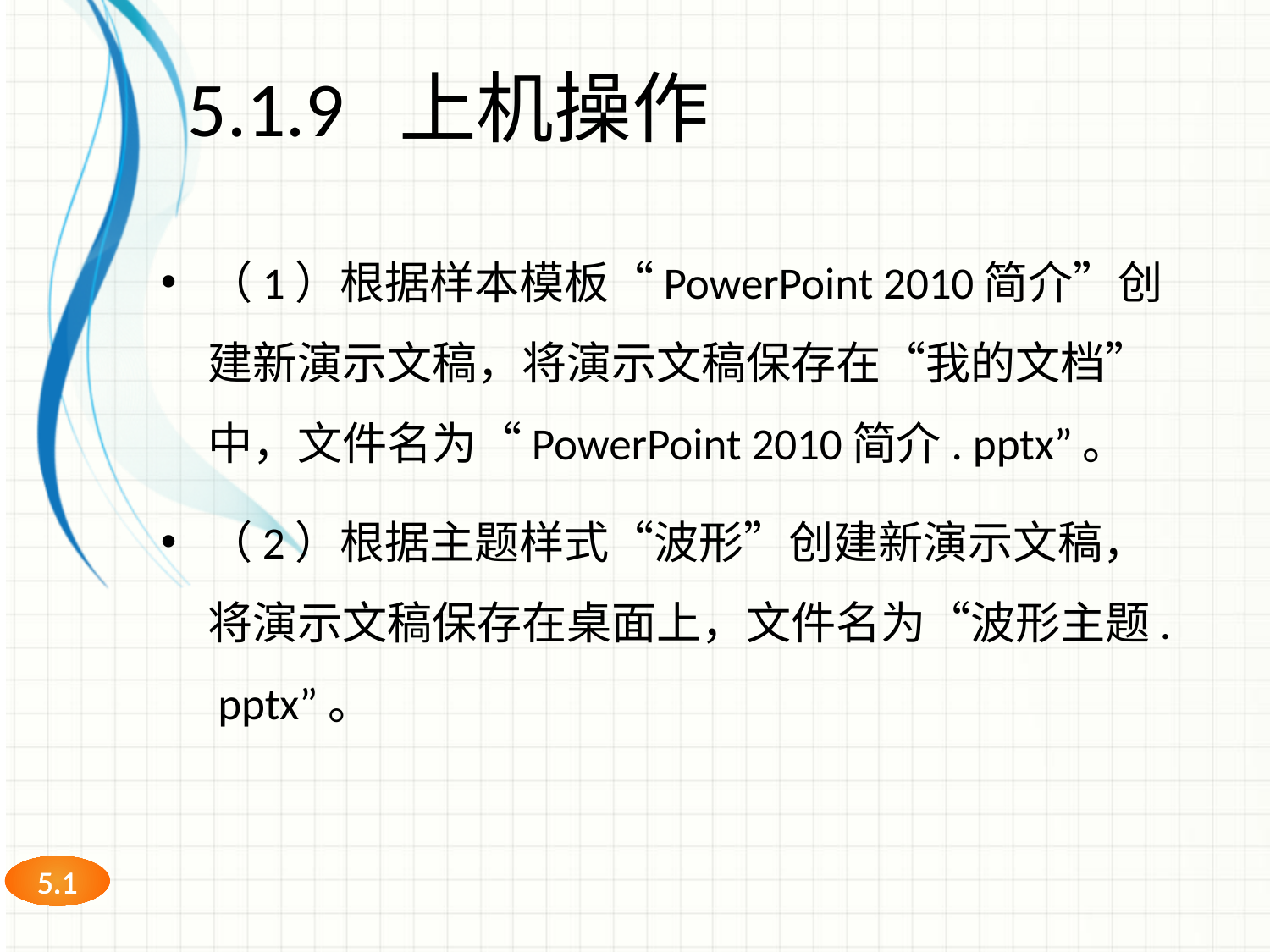

# 5.1.9  上机操作
（1）根据样本模板“PowerPoint 2010简介”创建新演示文稿，将演示文稿保存在“我的文档”中，文件名为“PowerPoint 2010简介. pptx”。
（2）根据主题样式“波形”创建新演示文稿，将演示文稿保存在桌面上，文件名为“波形主题. pptx”。